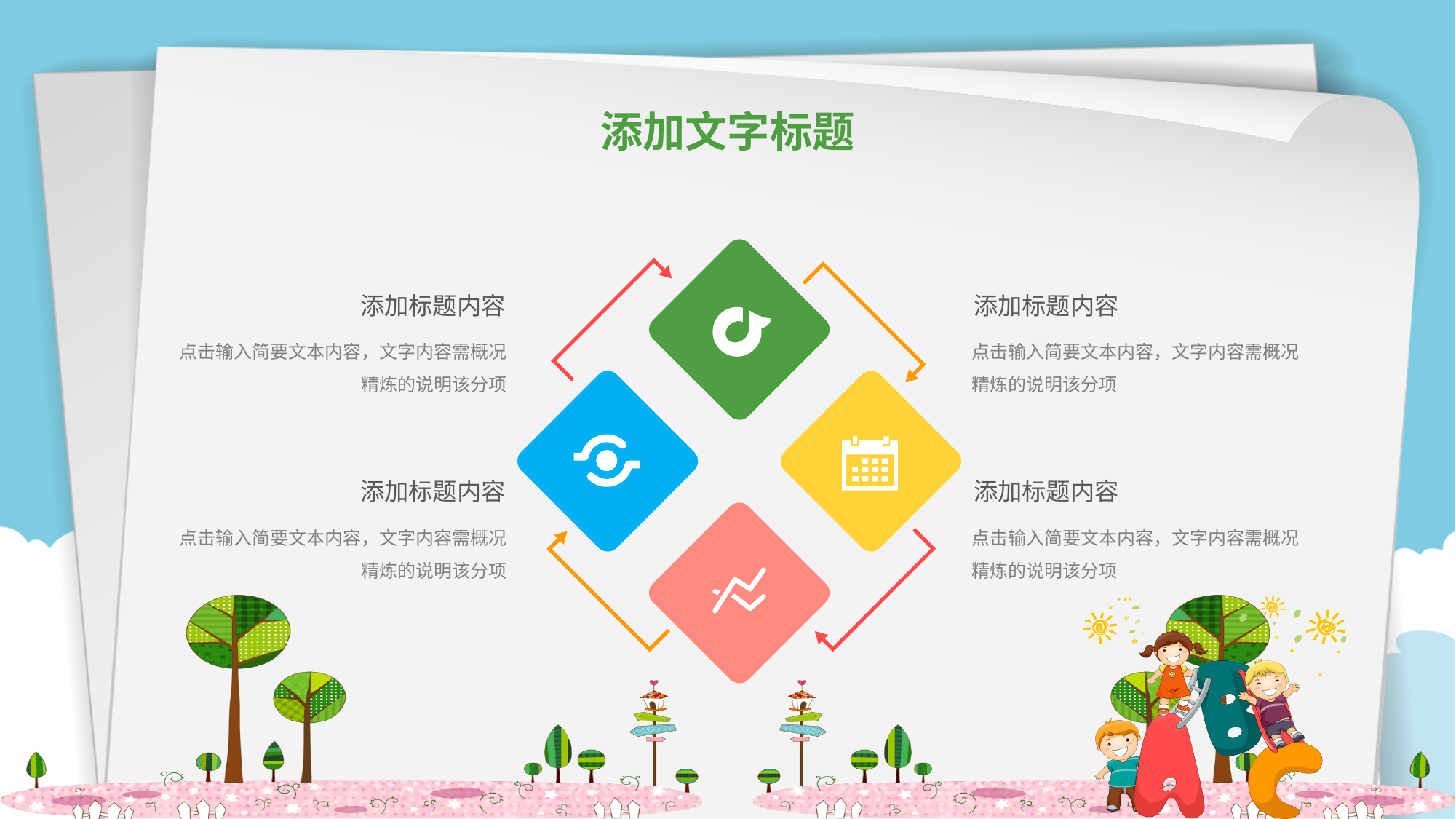

添加文字标题

添加标题内容
点击输入简要文本内容，文字内容需概况精炼的说明该分项
添加标题内容
点击输入简要文本内容，文字内容需概况精炼的说明该分项

添加标题内容
点击输入简要文本内容，文字内容需概况精炼的说明该分项
添加标题内容
点击输入简要文本内容，文字内容需概况精炼的说明该分项